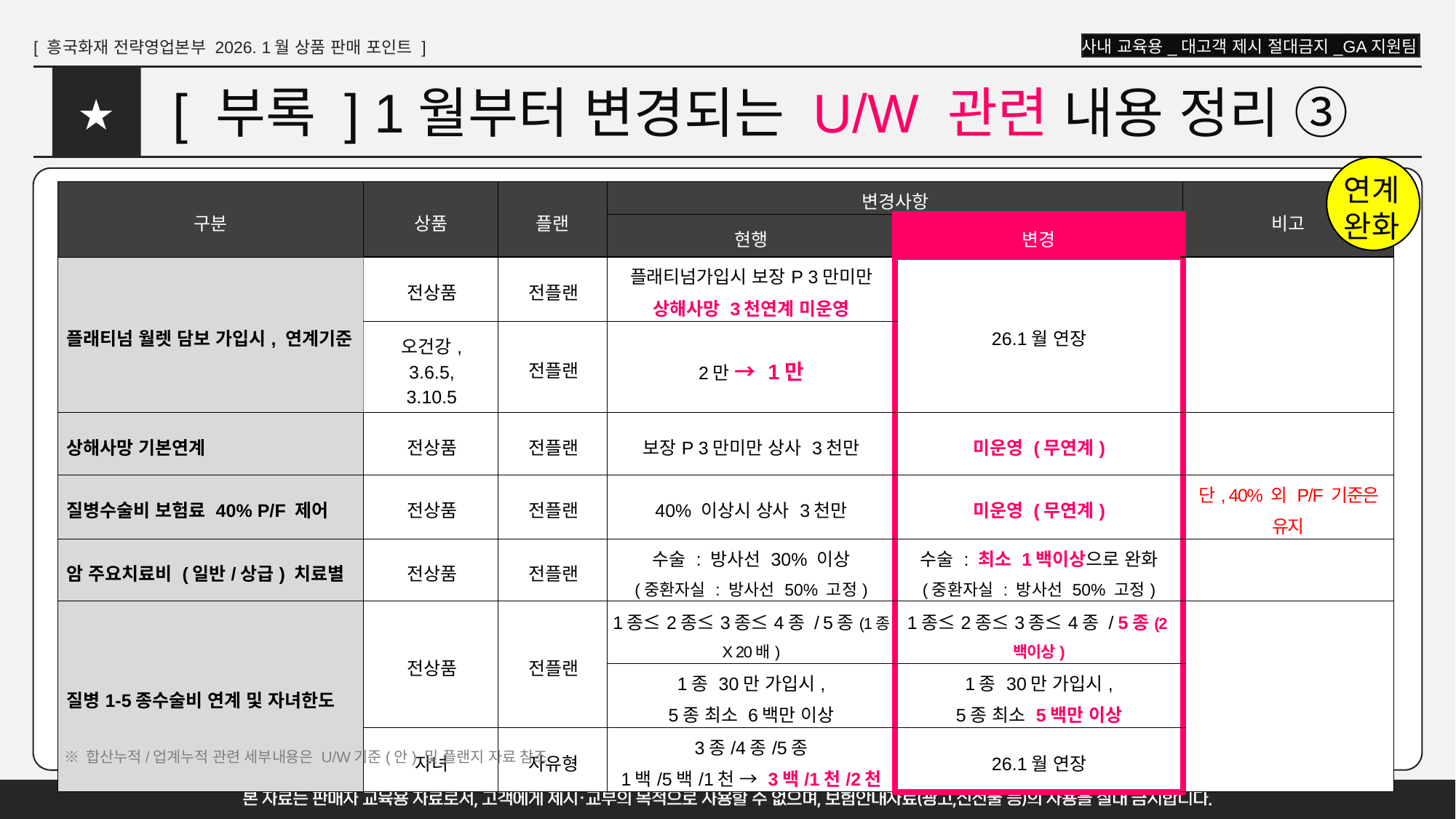

# [ 부록 ] 1월부터 변경되는 U/W 관련 내용 정리 ③
★

연계
완화
| 구분 | 상품 | 플랜 | 변경사항 |  | 비고 |
| --- | --- | --- | --- | --- | --- |
|  |  |  | 현행 | 변경 |  |
| 플래티넘 월렛 담보 가입시, 연계기준 | 전상품 | 전플랜 | 플래티넘가입시 보장P 3만미만 상해사망 3천연계 미운영 | 26.1월 연장 |  |
|  | 오건강, 3.6.5, 3.10.5 | 전플랜 | 2만 → 1만 |  |  |
| 상해사망 기본연계 | 전상품 | 전플랜 | 보장P 3만미만 상사 3천만 | 미운영 (무연계) |  |
| 질병수술비 보험료 40% P/F 제어 | 전상품 | 전플랜 | 40% 이상시 상사 3천만 | 미운영 (무연계) | 단, 40% 외 P/F 기준은 유지 |
| 암 주요치료비 (일반/상급) 치료별 | 전상품 | 전플랜 | 수술 : 방사선 30% 이상 (중환자실 : 방사선 50% 고정) | 수술 : 최소 1백이상으로 완화 (중환자실 : 방사선 50% 고정) |  |
| 질병1-5종수술비 연계 및 자녀한도 | 전상품 | 전플랜 | 1종≤2종≤3종≤4종 / 5종(1종 X 20배) | 1종≤2종≤3종≤4종 / 5종(2백이상) |  |
|  |  |  | 1종 30만 가입시, 5종 최소 6백만 이상 | 1종 30만 가입시, 5종 최소 5백만 이상 |  |
|  | 자녀 | 자유형 | 3종/4종/5종 1백/5백/1천 → 3백/1천/2천 | 26.1월 연장 |  |
※ 합산누적/업계누적 관련 세부내용은 U/W기준(안) 및 플랜지 자료 참조